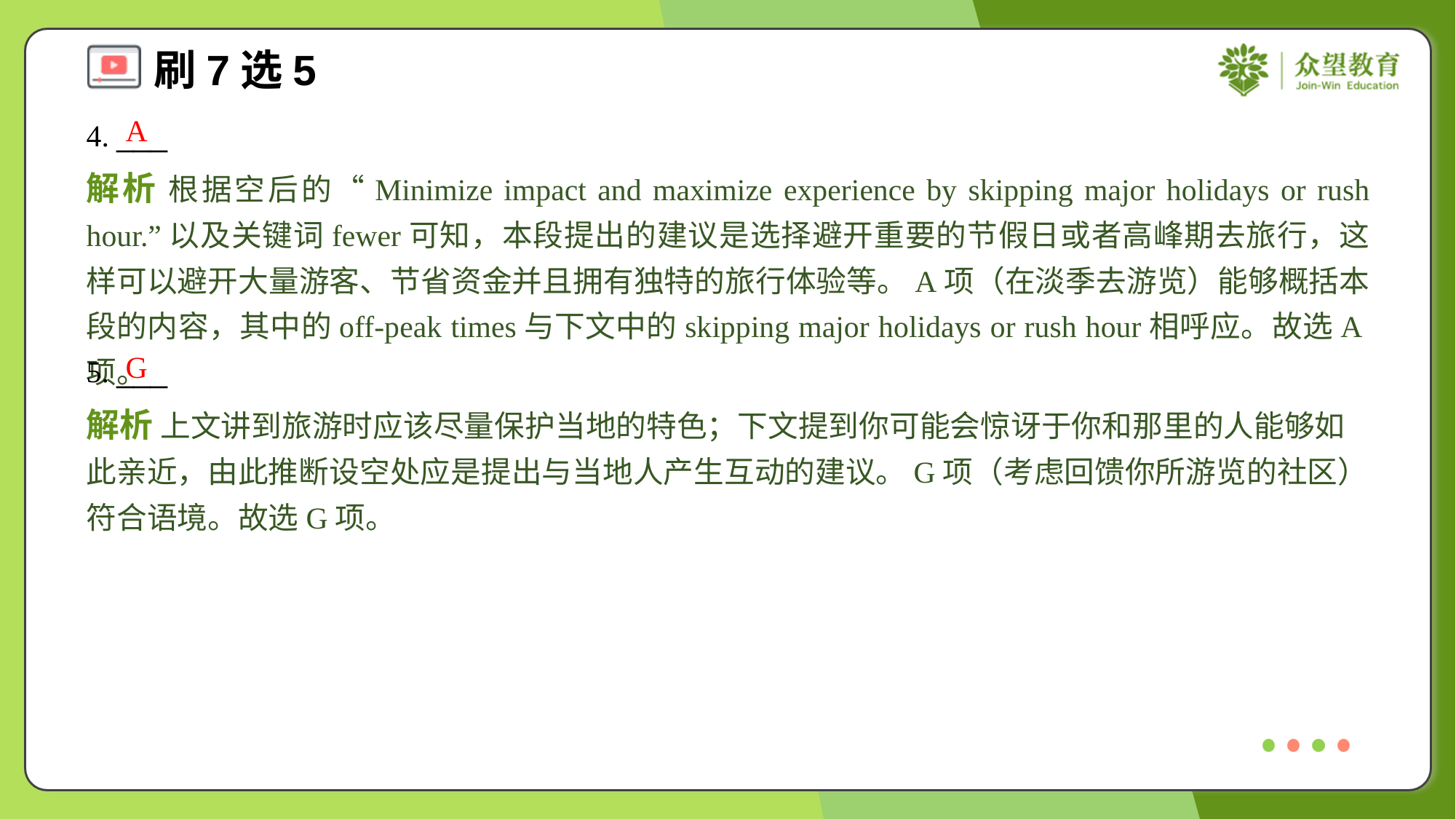

A
4. ___
解析 根据空后的“Minimize impact and maximize experience by skipping major holidays or rush hour.”以及关键词fewer可知，本段提出的建议是选择避开重要的节假日或者高峰期去旅行，这样可以避开大量游客、节省资金并且拥有独特的旅行体验等。A项（在淡季去游览）能够概括本段的内容，其中的off-peak times与下文中的skipping major holidays or rush hour相呼应。故选A项。
G
5. ___
解析 上文讲到旅游时应该尽量保护当地的特色；下文提到你可能会惊讶于你和那里的人能够如此亲近，由此推断设空处应是提出与当地人产生互动的建议。G项（考虑回馈你所游览的社区）符合语境。故选G项。